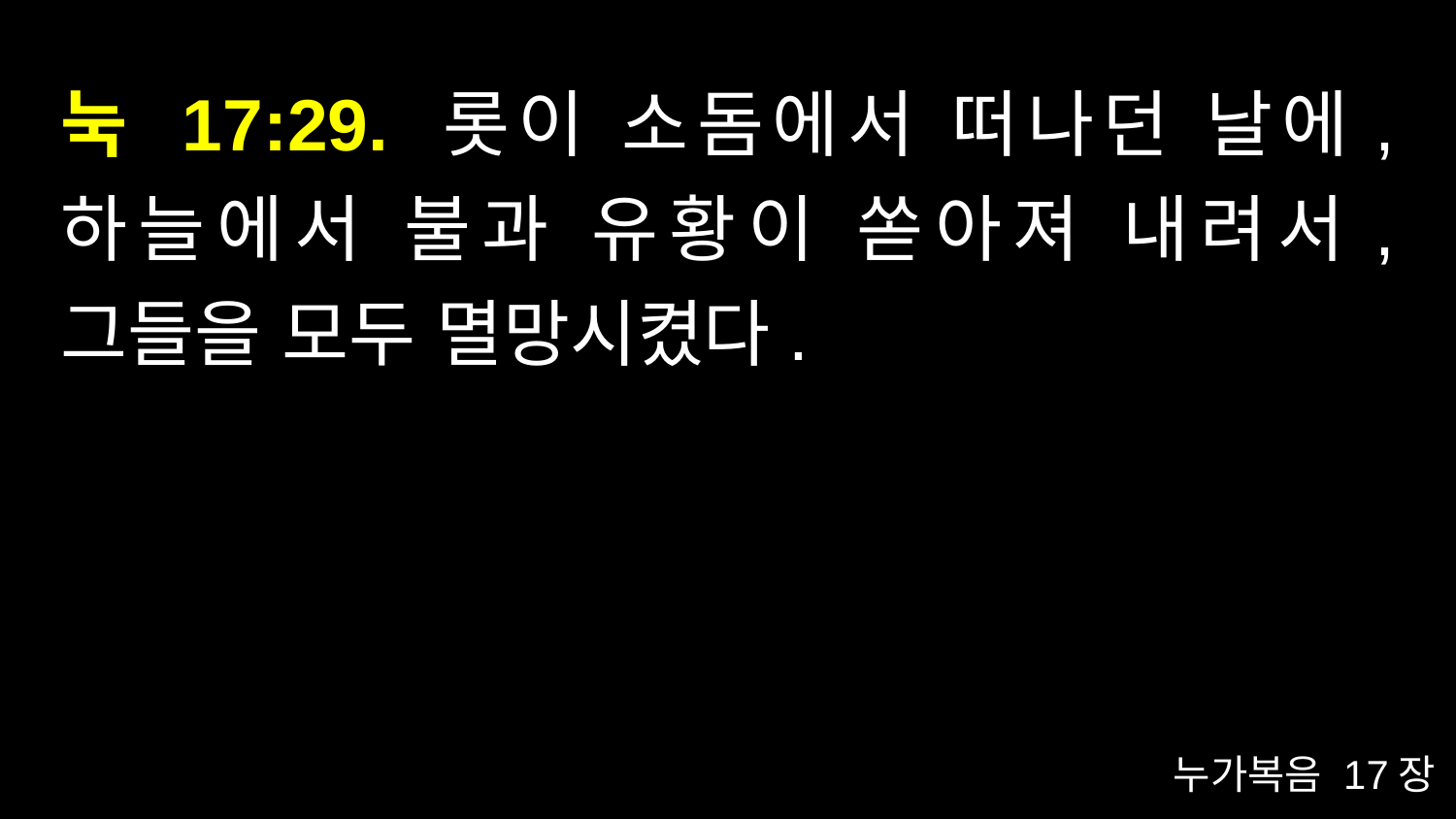

# 눅 17:29. 롯이 소돔에서 떠나던 날에, 하늘에서 불과 유황이 쏟아져 내려서, 그들을 모두 멸망시켰다.
누가복음 17장